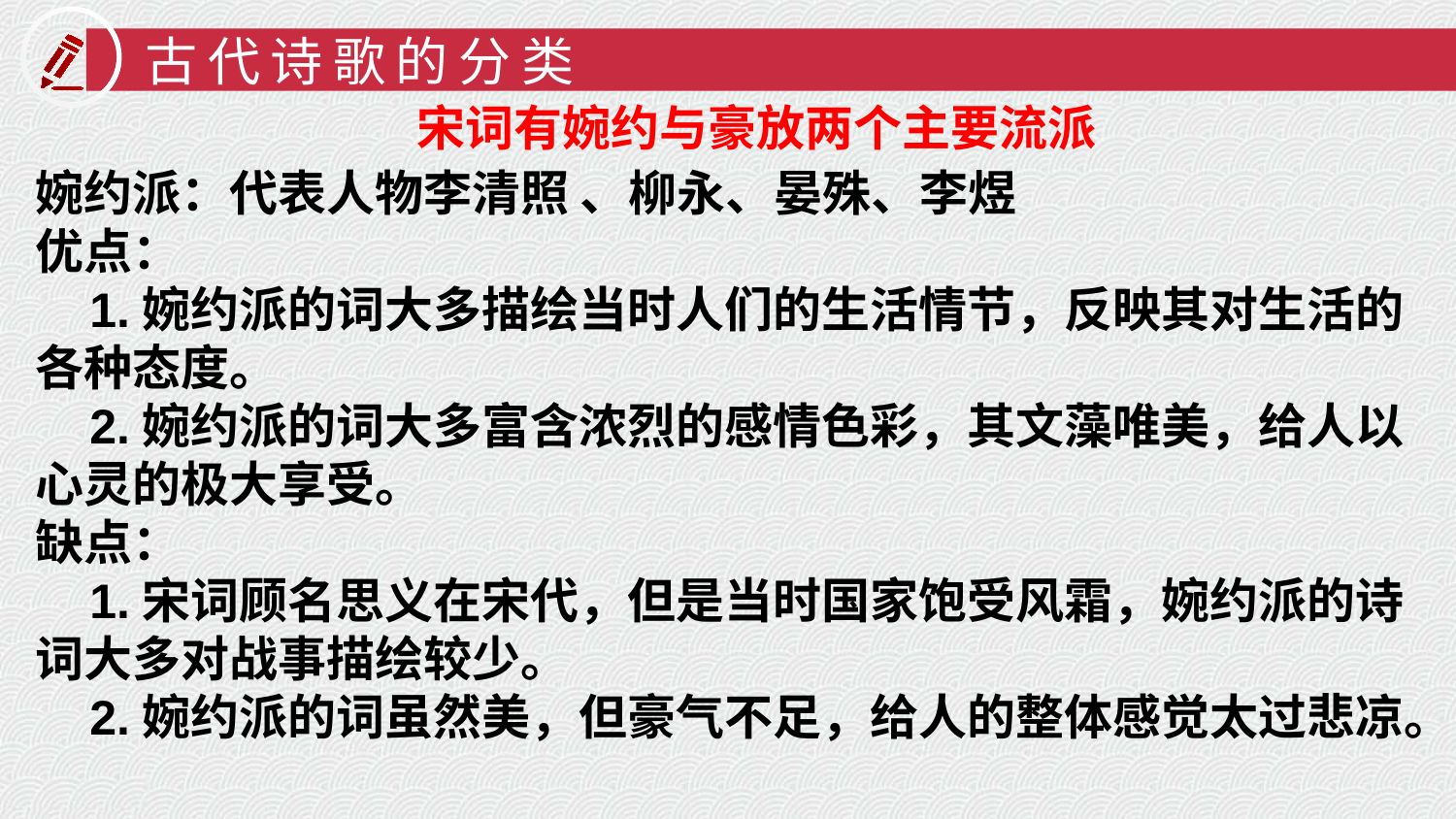

古代诗歌的分类

宋词有婉约与豪放两个主要流派
婉约派：代表人物李清照 、柳永、晏殊、李煜
优点：
    1.婉约派的词大多描绘当时人们的生活情节，反映其对生活的各种态度。
    2.婉约派的词大多富含浓烈的感情色彩，其文藻唯美，给人以心灵的极大享受。
缺点：
    1.宋词顾名思义在宋代，但是当时国家饱受风霜，婉约派的诗词大多对战事描绘较少。
    2.婉约派的词虽然美，但豪气不足，给人的整体感觉太过悲凉。